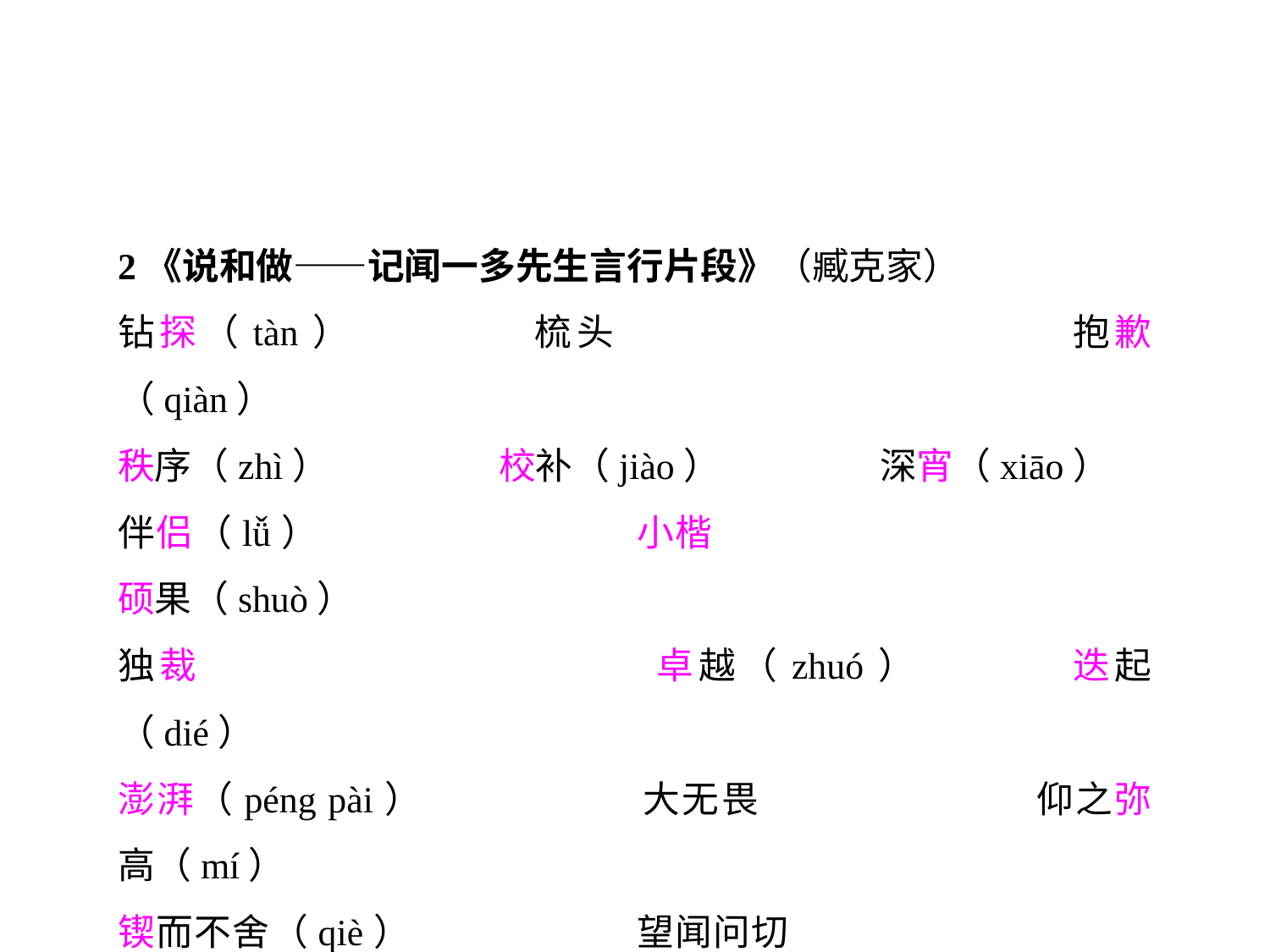

2《说和做——记闻一多先生言行片段》（臧克家）
钻探（tàn）		梳头				抱歉（qiàn）
秩序（zhì）		校补（jiào）		深宵（xiāo）
伴侣（lǚ）			小楷				硕果（shuò）
独裁				卓越（zhuó）		迭起（dié）
澎湃（péng pài）		大无畏			仰之弥高（mí）
锲而不舍（qiè）		望闻问切			目不窥园（kuī）
兀兀穷年			沥尽心血（lì）		心不在焉（yān）